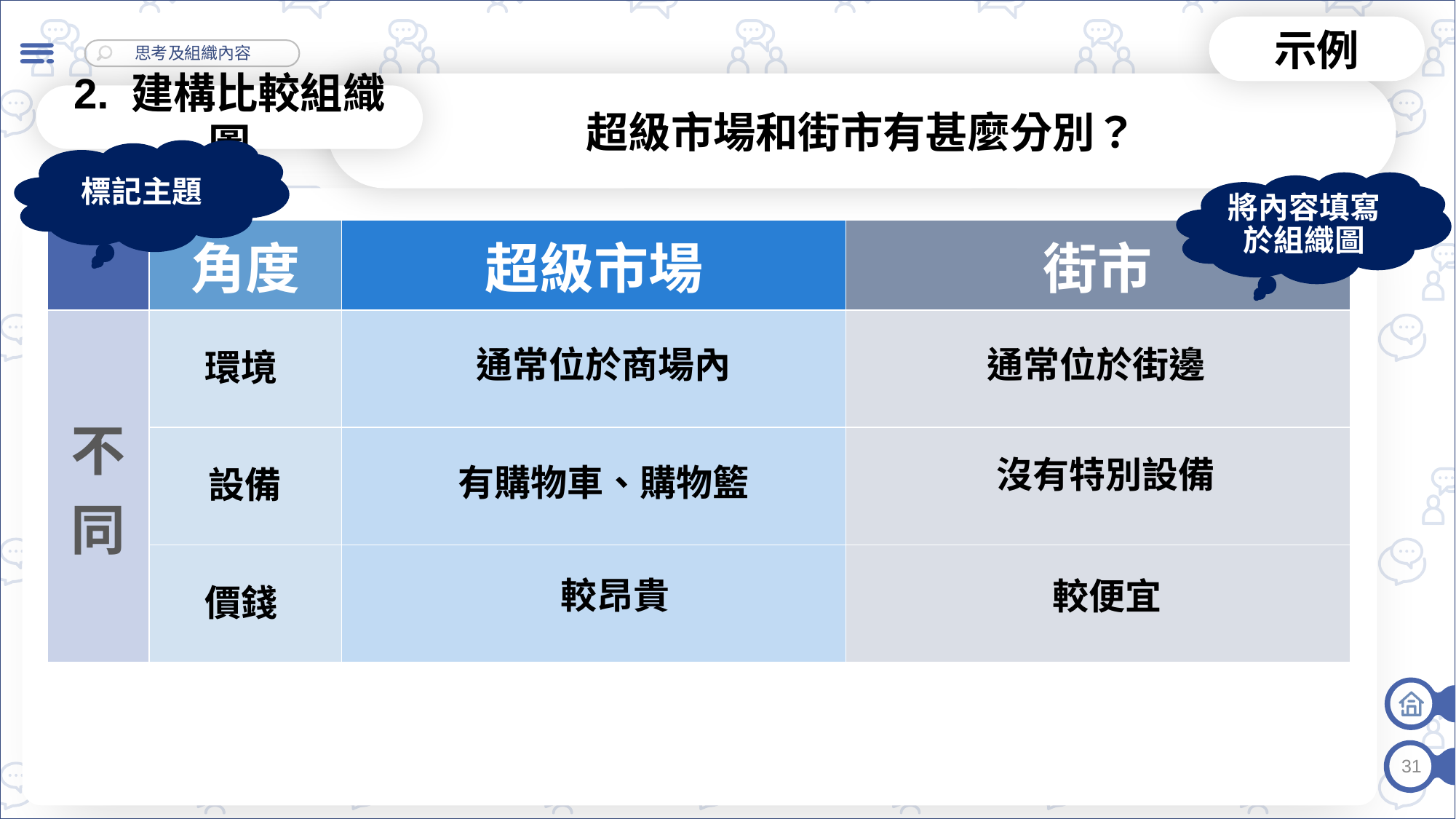

示例
超級市場和街市有甚麼分別？
2. 建構比較組織圖
標記主題
將內容填寫於組織圖

|  | 角度 | 超級市場 | 街市 |
| --- | --- | --- | --- |
| 不同 |  |  |  |
|  |  |  |  |
|  |  |  |  |
通常位於商場內
通常位於街邊
環境
沒有特別設備
有購物車、購物籃
設備
較昂貴
較便宜
價錢
31